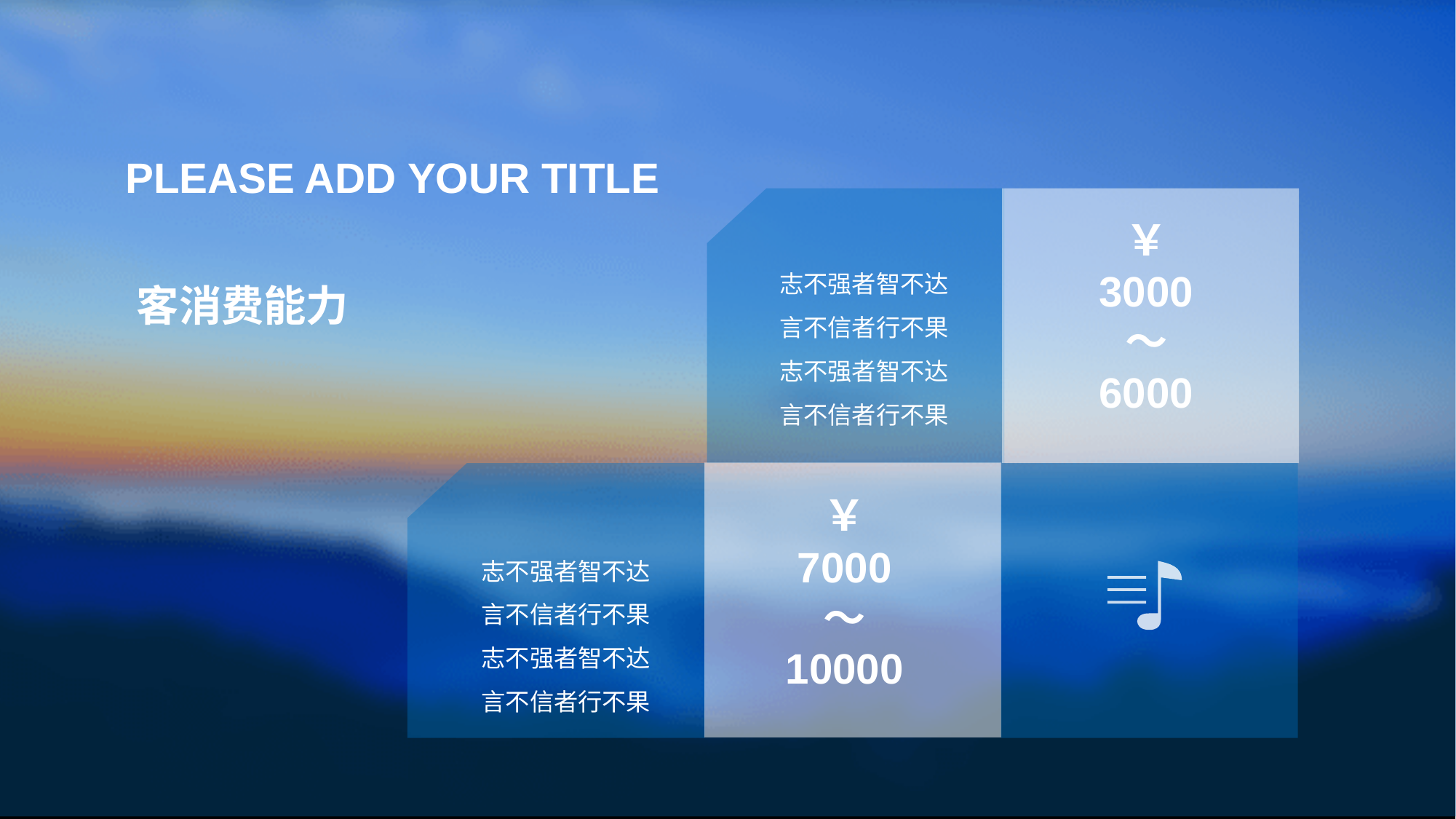

PLEASE ADD YOUR TITLE

志不强者智不达言不信者行不果志不强者智不达言不信者行不果
志不强者智不达言不信者行不果志不强者智不达言不信者行不果

￥
3000
～
6000
客消费能力
￥
7000
～
10000